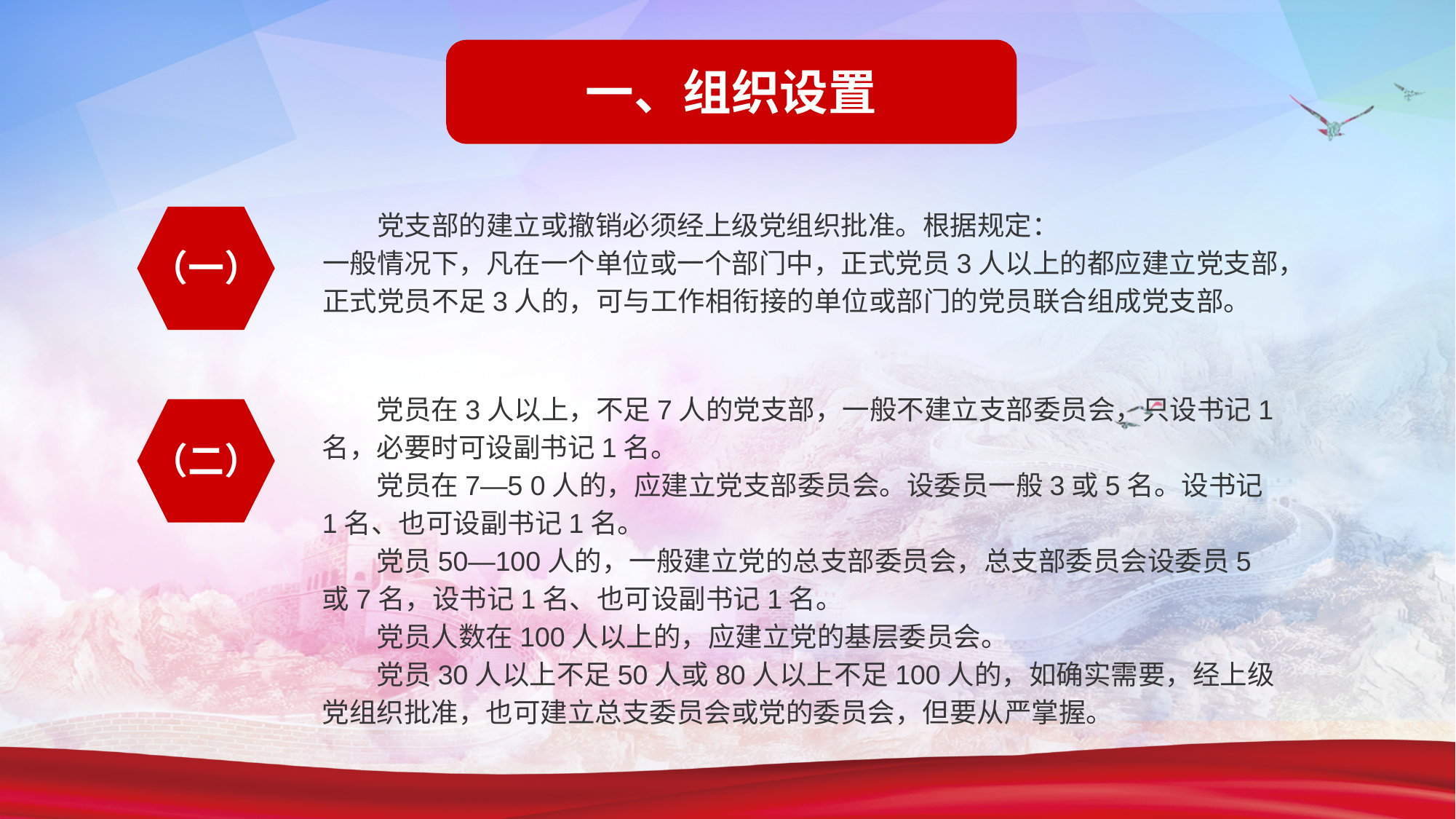

一、组织设置
党支部的建立或撤销必须经上级党组织批准。根据规定：
一般情况下，凡在一个单位或一个部门中，正式党员3人以上的都应建立党支部，正式党员不足3人的，可与工作相衔接的单位或部门的党员联合组成党支部。

（一）
党员在3人以上，不足7人的党支部，一般不建立支部委员会，只设书记1名，必要时可设副书记1名。
党员在7—5 0人的，应建立党支部委员会。设委员一般3或5名。设书记1名、也可设副书记1名。
党员50—100人的，一般建立党的总支部委员会，总支部委员会设委员5或7名，设书记1名、也可设副书记1名。
党员人数在100人以上的，应建立党的基层委员会。
党员30人以上不足50人或80人以上不足100人的，如确实需要，经上级党组织批准，也可建立总支委员会或党的委员会，但要从严掌握。

（二）